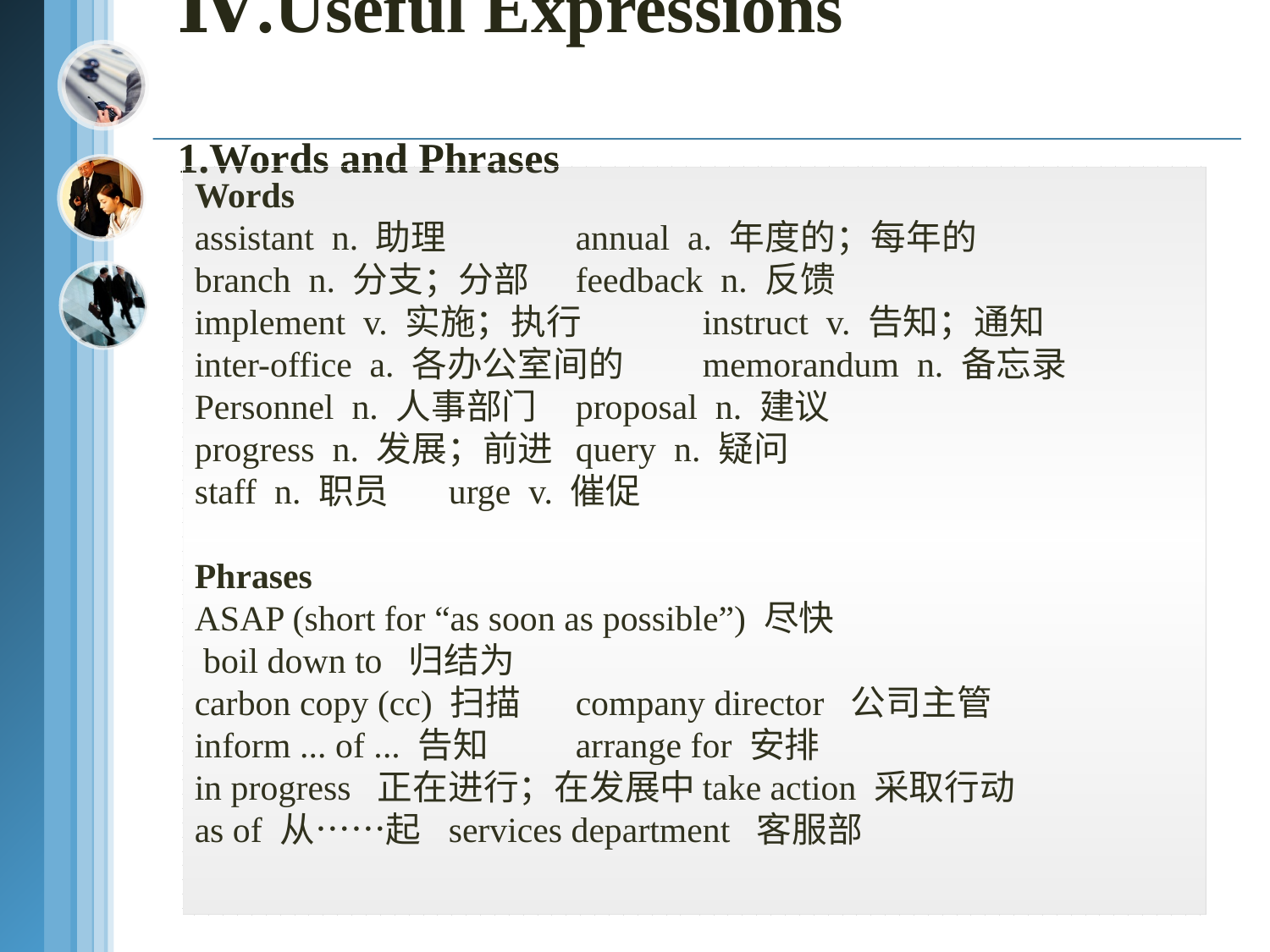

# Ⅳ.Useful Expressions 1.Words and Phrases
Words
assistant  n. 助理  	annual  a. 年度的；每年的
branch  n. 分支；分部	feedback  n. 反馈
implement  v. 实施；执行	instruct  v. 告知；通知
inter-office  a. 各办公室间的	memorandum  n. 备忘录
Personnel  n. 人事部门	proposal  n. 建议
progress  n. 发展；前进	query  n. 疑问
staff  n. 职员	urge  v. 催促

Phrases
ASAP (short for “as soon as possible”) 尽快
 boil down to  归结为
carbon copy (cc) 扫描	company director  公司主管
inform ... of ... 告知	arrange for 安排
in progress  正在进行；在发展中	take action 采取行动
as of 从……起	services department  客服部